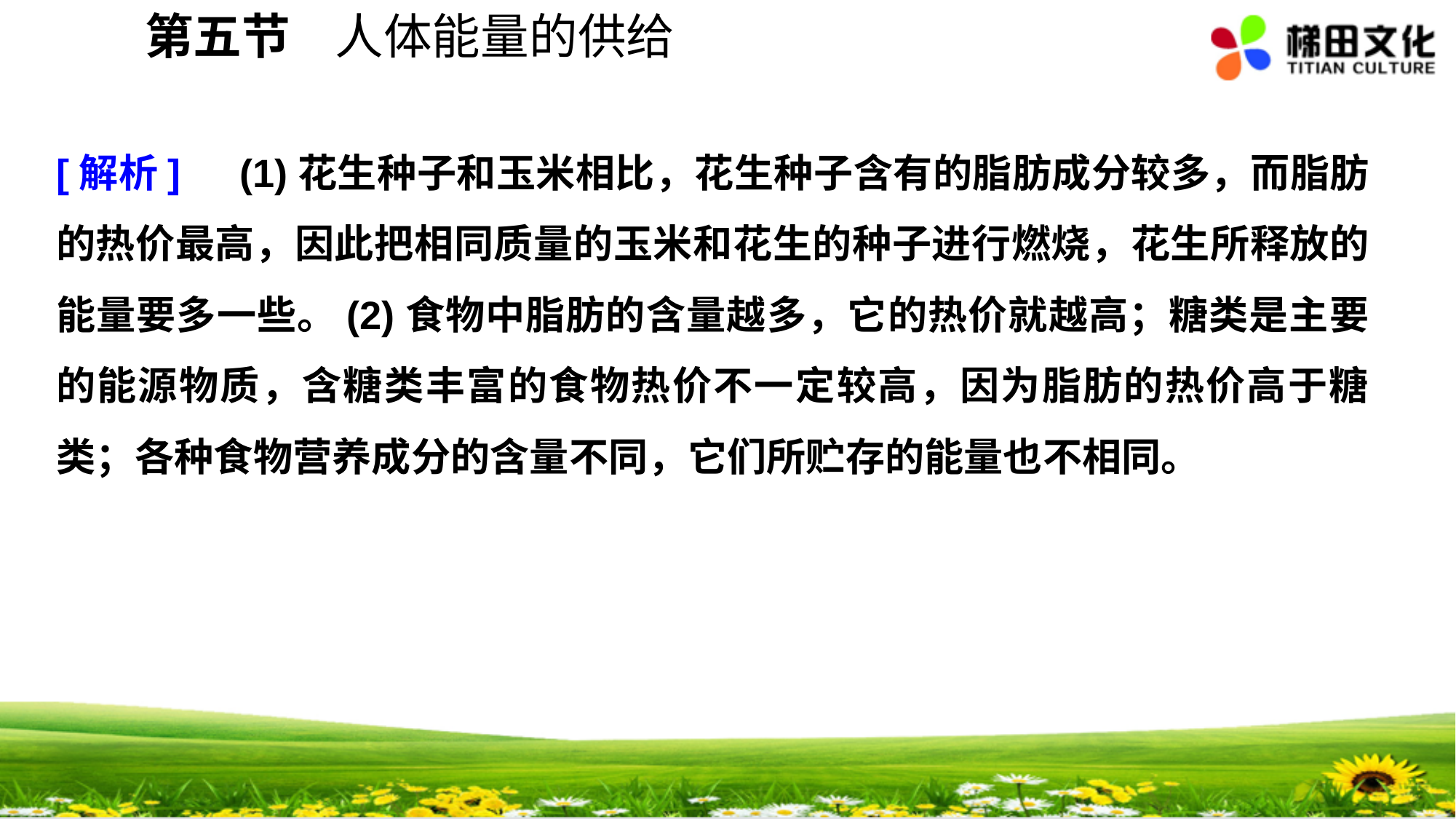

第五节    人体能量的供给
[解析]　(1)花生种子和玉米相比，花生种子含有的脂肪成分较多，而脂肪的热价最高，因此把相同质量的玉米和花生的种子进行燃烧，花生所释放的能量要多一些。(2)食物中脂肪的含量越多，它的热价就越高；糖类是主要的能源物质，含糖类丰富的食物热价不一定较高，因为脂肪的热价高于糖类；各种食物营养成分的含量不同，它们所贮存的能量也不相同。